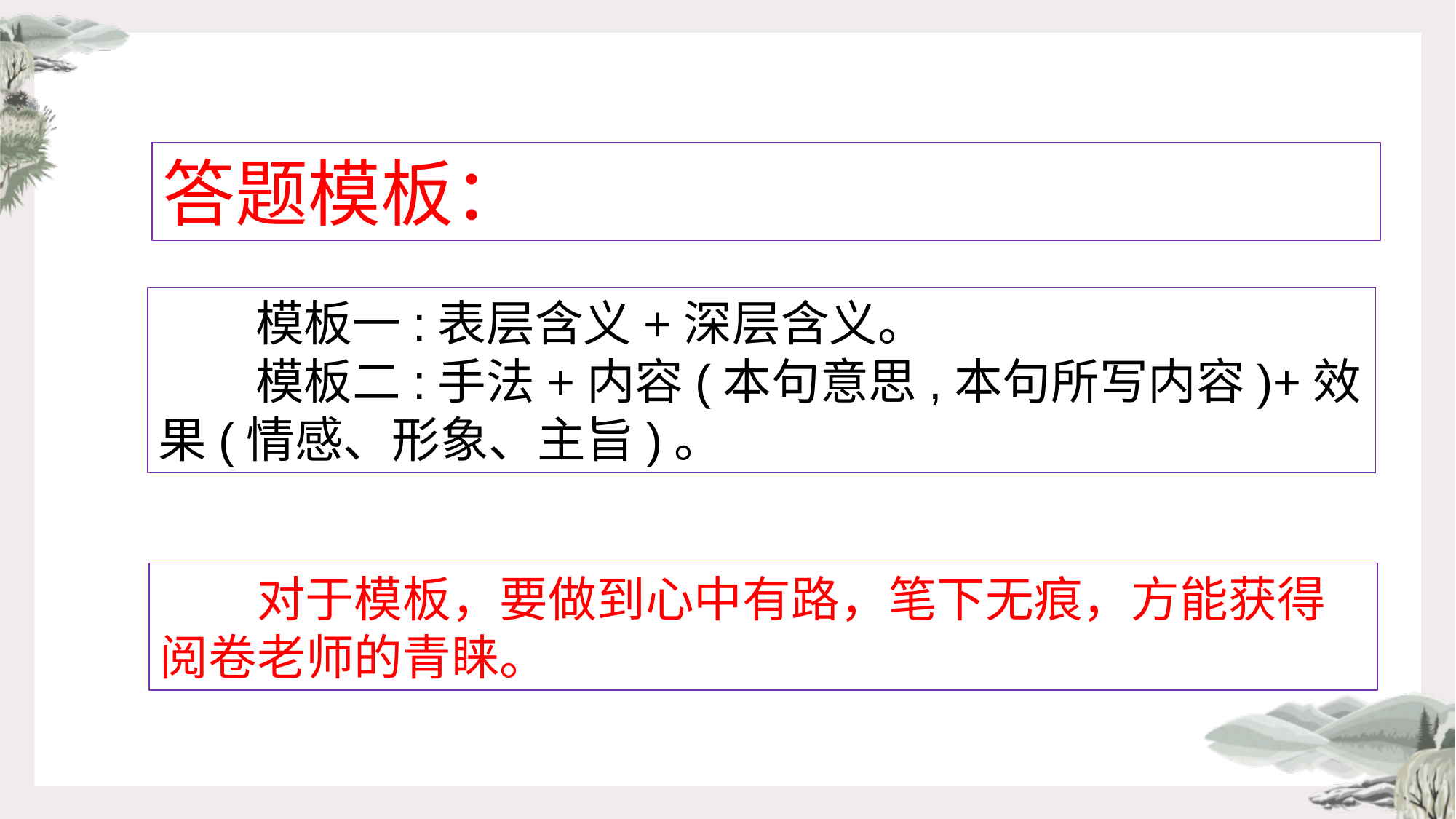

答题模板：
　　模板一:表层含义+深层含义。
　　模板二:手法+内容(本句意思,本句所写内容)+效果(情感、形象、主旨)。
　　对于模板，要做到心中有路，笔下无痕，方能获得阅卷老师的青睐。